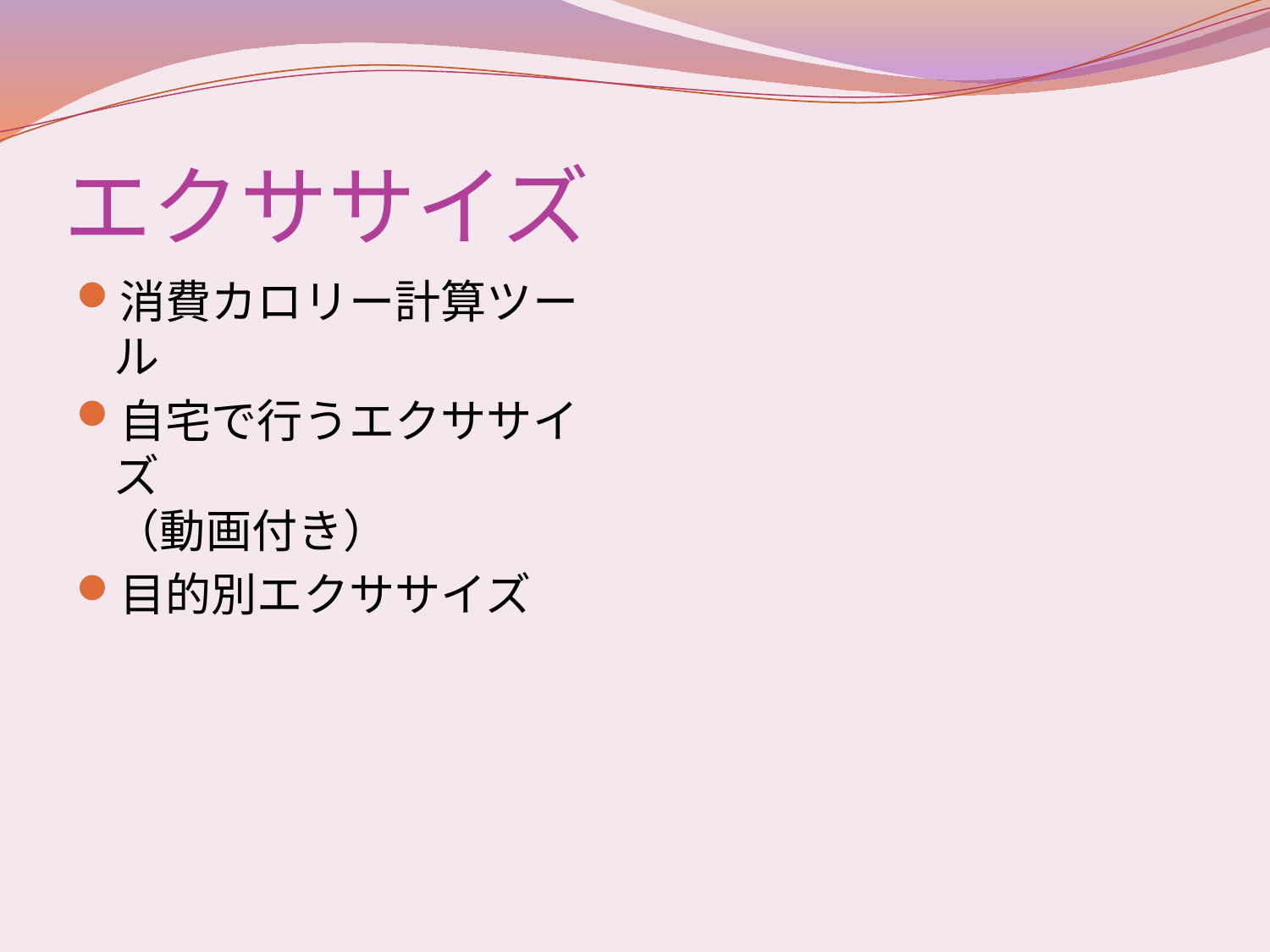

# エクササイズ
消費カロリー計算ツール
自宅で行うエクササイズ
（動画付き）
目的別エクササイズ